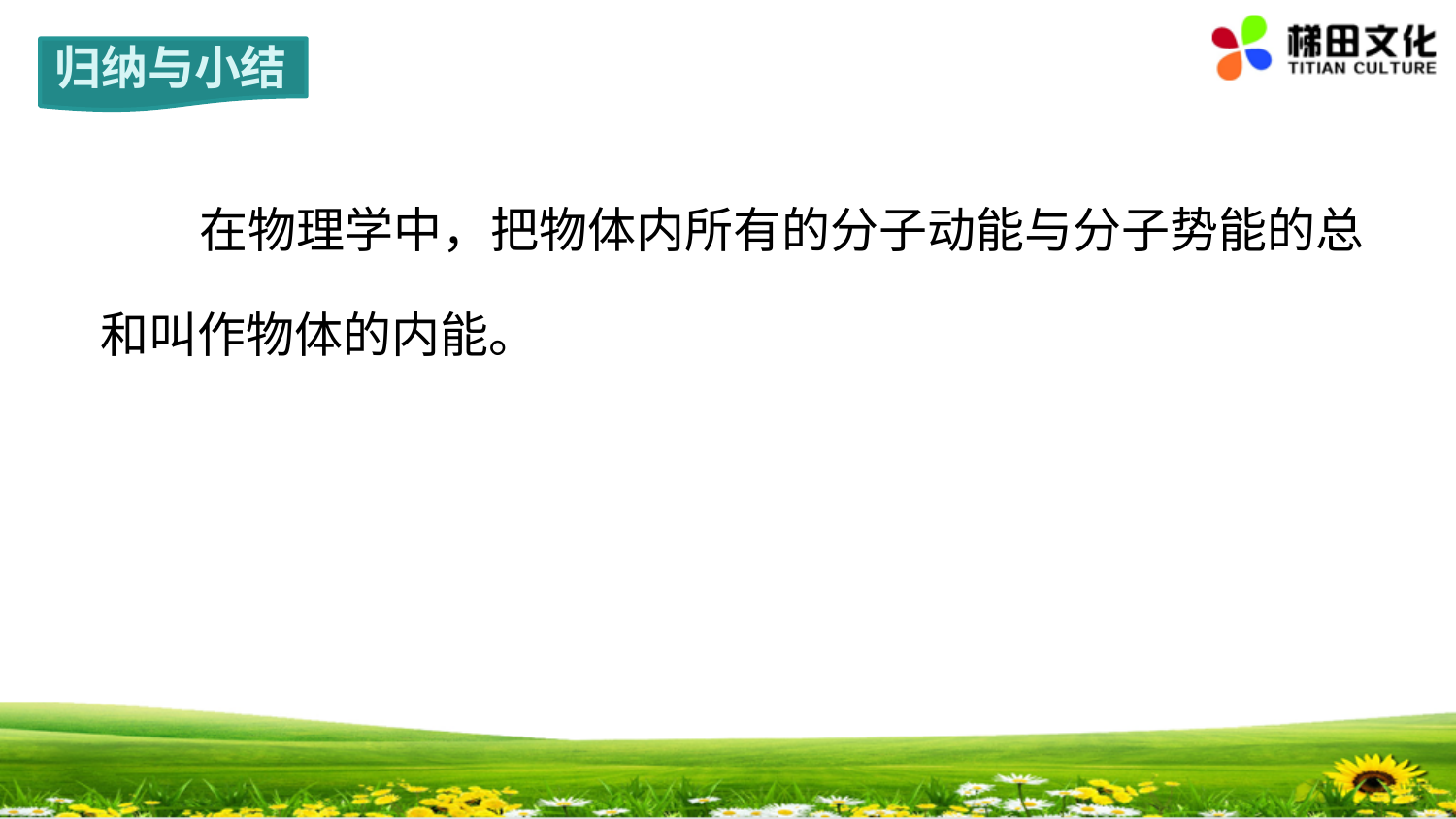

归纳与小结

        在物理学中，把物体内所有的分子动能与分子势能的总和叫作物体的内能。